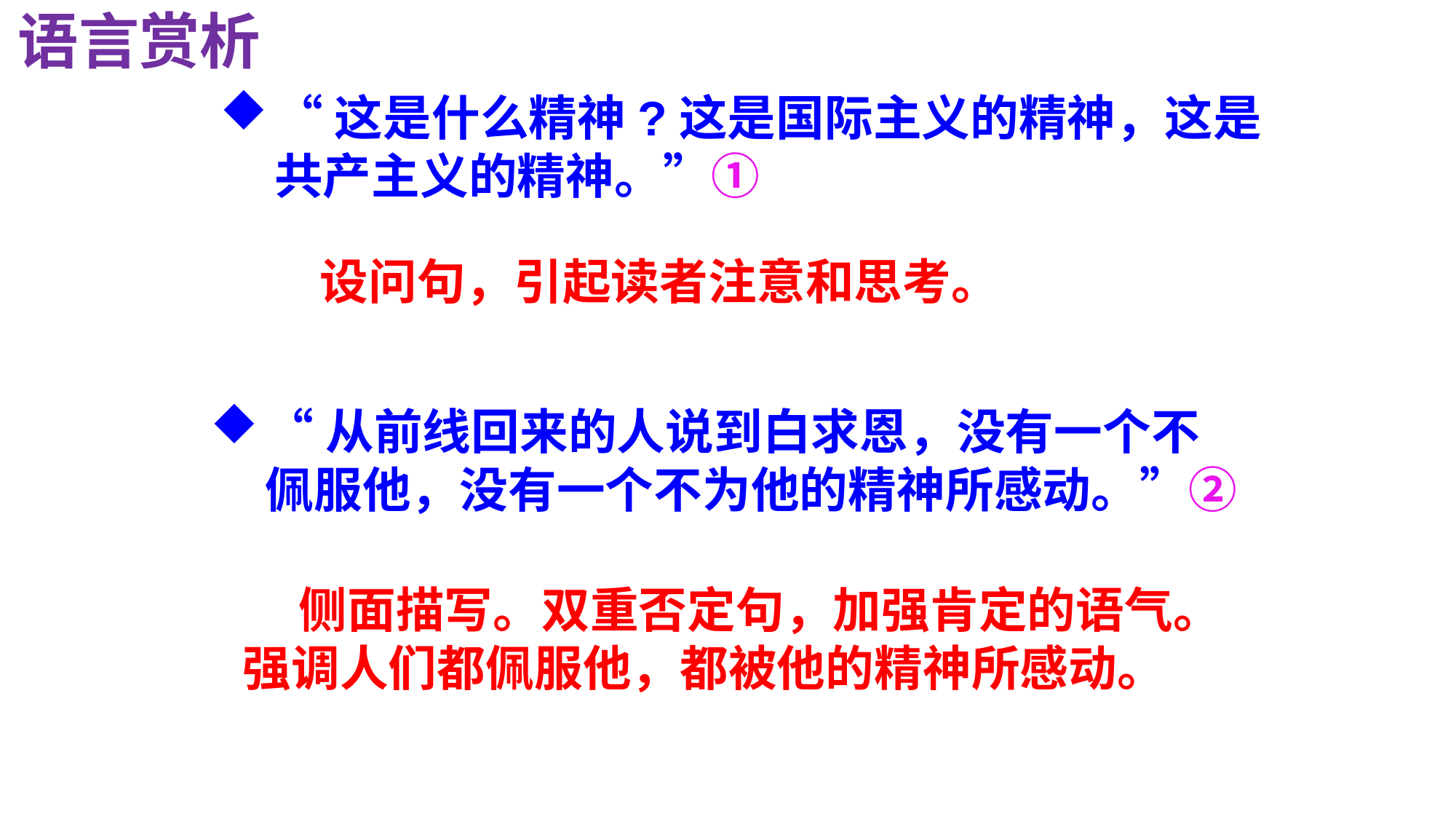

语言赏析
“这是什么精神?这是国际主义的精神，这是共产主义的精神。”①
设问句，引起读者注意和思考。
“从前线回来的人说到白求恩，没有一个不佩服他，没有一个不为他的精神所感动。”②
    侧面描写。双重否定句，加强肯定的语气。
强调人们都佩服他，都被他的精神所感动。